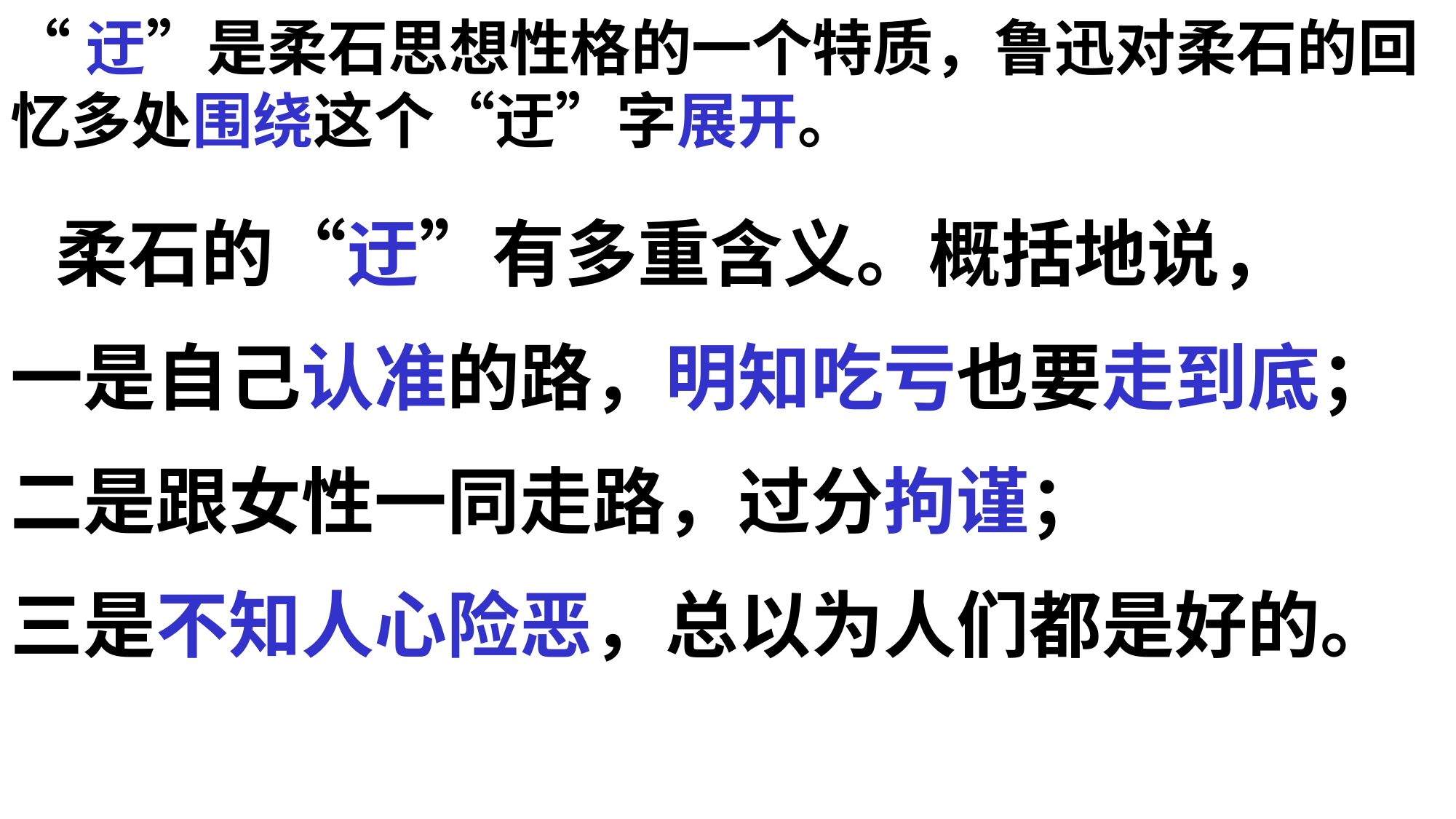

“迂”是柔石思想性格的一个特质，鲁迅对柔石的回忆多处围绕这个“迂”字展开。
   柔石的“迂”有多重含义。概括地说，
一是自己认准的路，明知吃亏也要走到底；
二是跟女性一同走路，过分拘谨；
三是不知人心险恶，总以为人们都是好的。